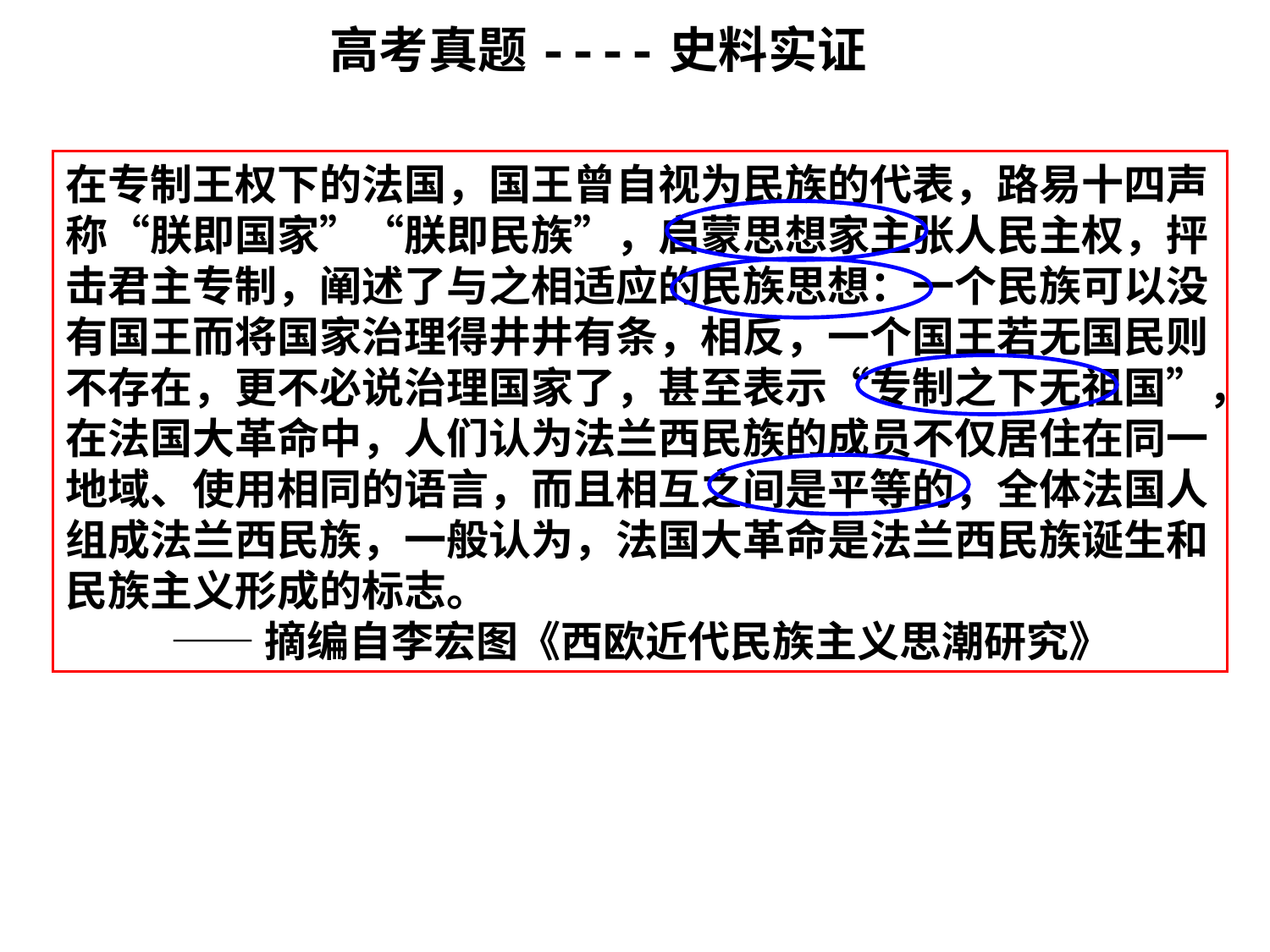

高考真题----史料实证
在专制王权下的法国，国王曾自视为民族的代表，路易十四声称“朕即国家”“朕即民族”，启蒙思想家主张人民主权，抨击君主专制，阐述了与之相适应的民族思想：一个民族可以没有国王而将国家治理得井井有条，相反，一个国王若无国民则不存在，更不必说治理国家了，甚至表示“专制之下无祖国”，在法国大革命中，人们认为法兰西民族的成员不仅居住在同一地域、使用相同的语言，而且相互之间是平等的，全体法国人组成法兰西民族，一般认为，法国大革命是法兰西民族诞生和民族主义形成的标志。
           ——摘编自李宏图《西欧近代民族主义思潮研究》